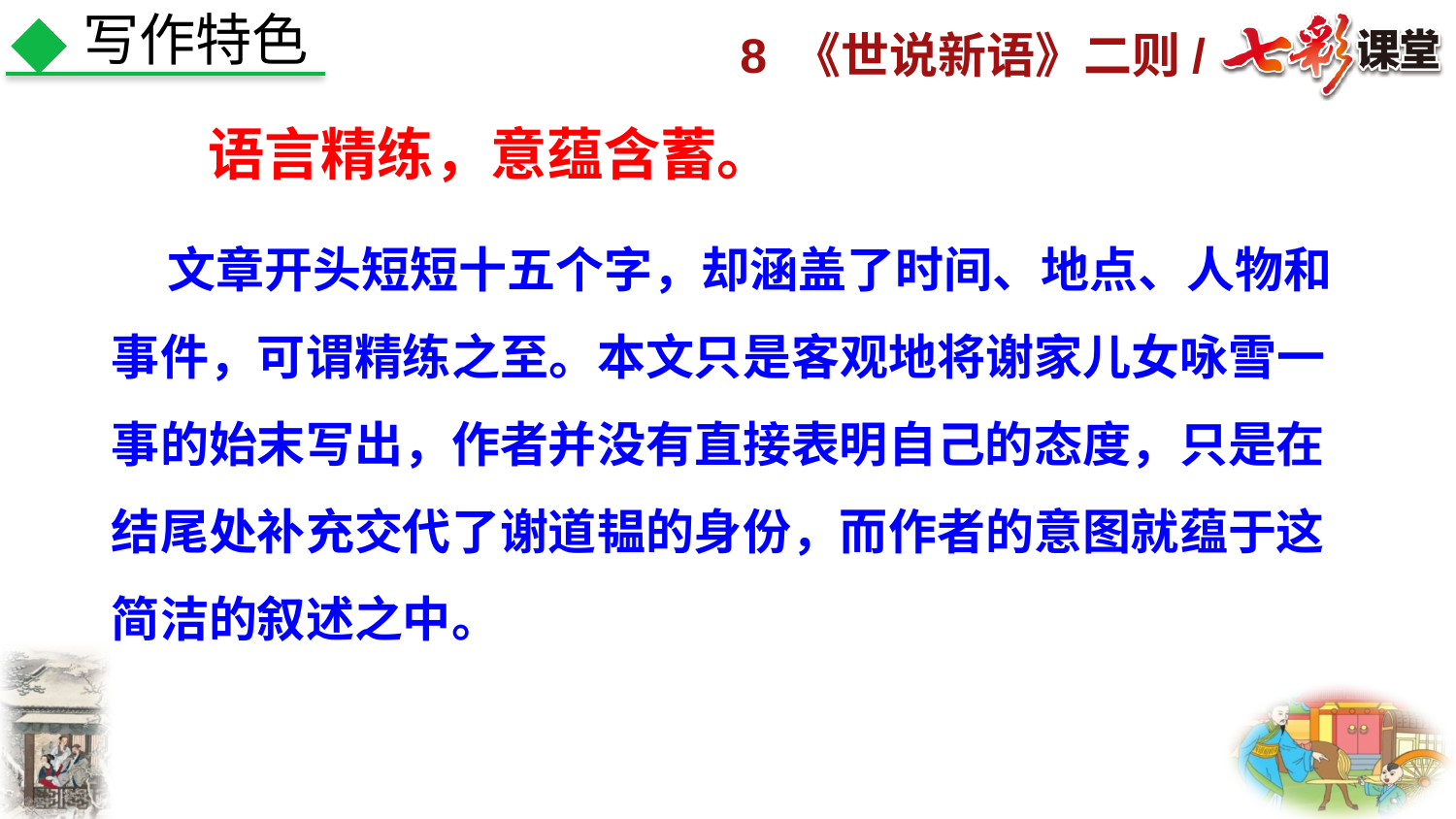

写作特色

语言精练，意蕴含蓄。
    文章开头短短十五个字，却涵盖了时间、地点、人物和事件，可谓精练之至。本文只是客观地将谢家儿女咏雪一事的始末写出，作者并没有直接表明自己的态度，只是在结尾处补充交代了谢道韫的身份，而作者的意图就蕴于这简洁的叙述之中。